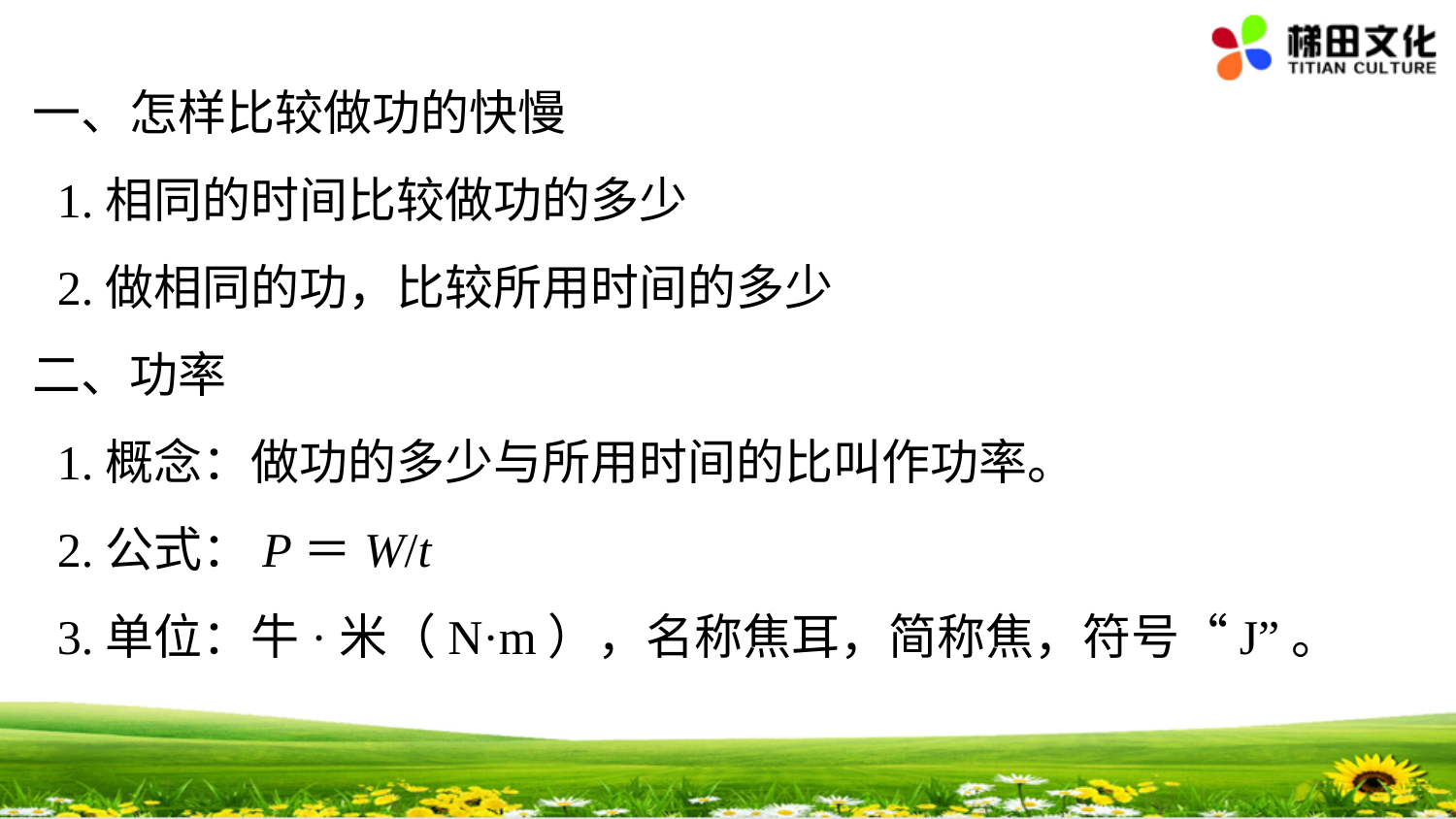

一、怎样比较做功的快慢
  1.相同的时间比较做功的多少
  2.做相同的功，比较所用时间的多少
二、功率
  1.概念：做功的多少与所用时间的比叫作功率。
  2.公式：P＝W/t
  3.单位：牛·米（N·m），名称焦耳，简称焦，符号“J”。